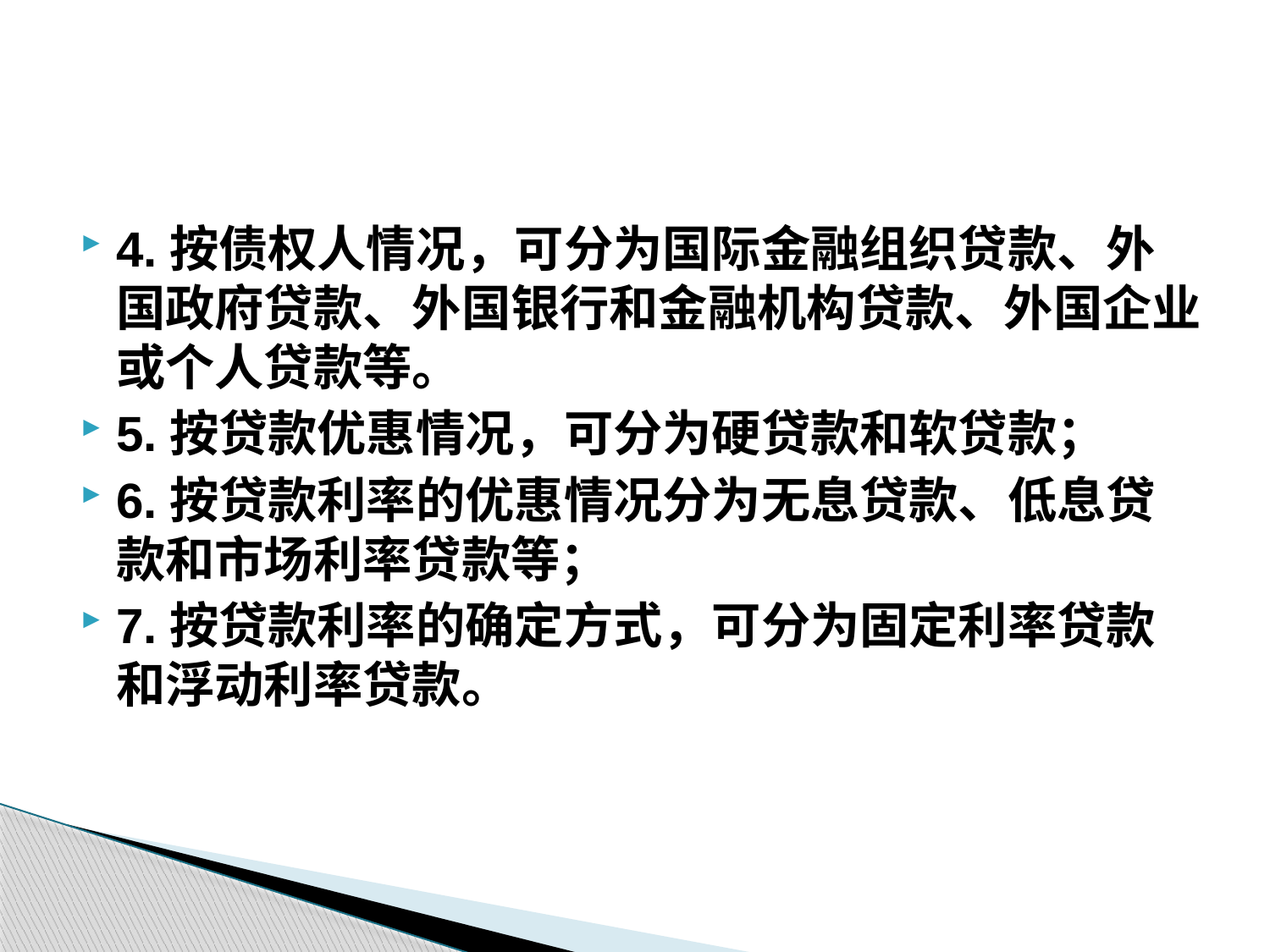

#
4.按债权人情况，可分为国际金融组织贷款、外国政府贷款、外国银行和金融机构贷款、外国企业或个人贷款等。
5.按贷款优惠情况，可分为硬贷款和软贷款；
6.按贷款利率的优惠情况分为无息贷款、低息贷款和市场利率贷款等；
7.按贷款利率的确定方式，可分为固定利率贷款和浮动利率贷款。